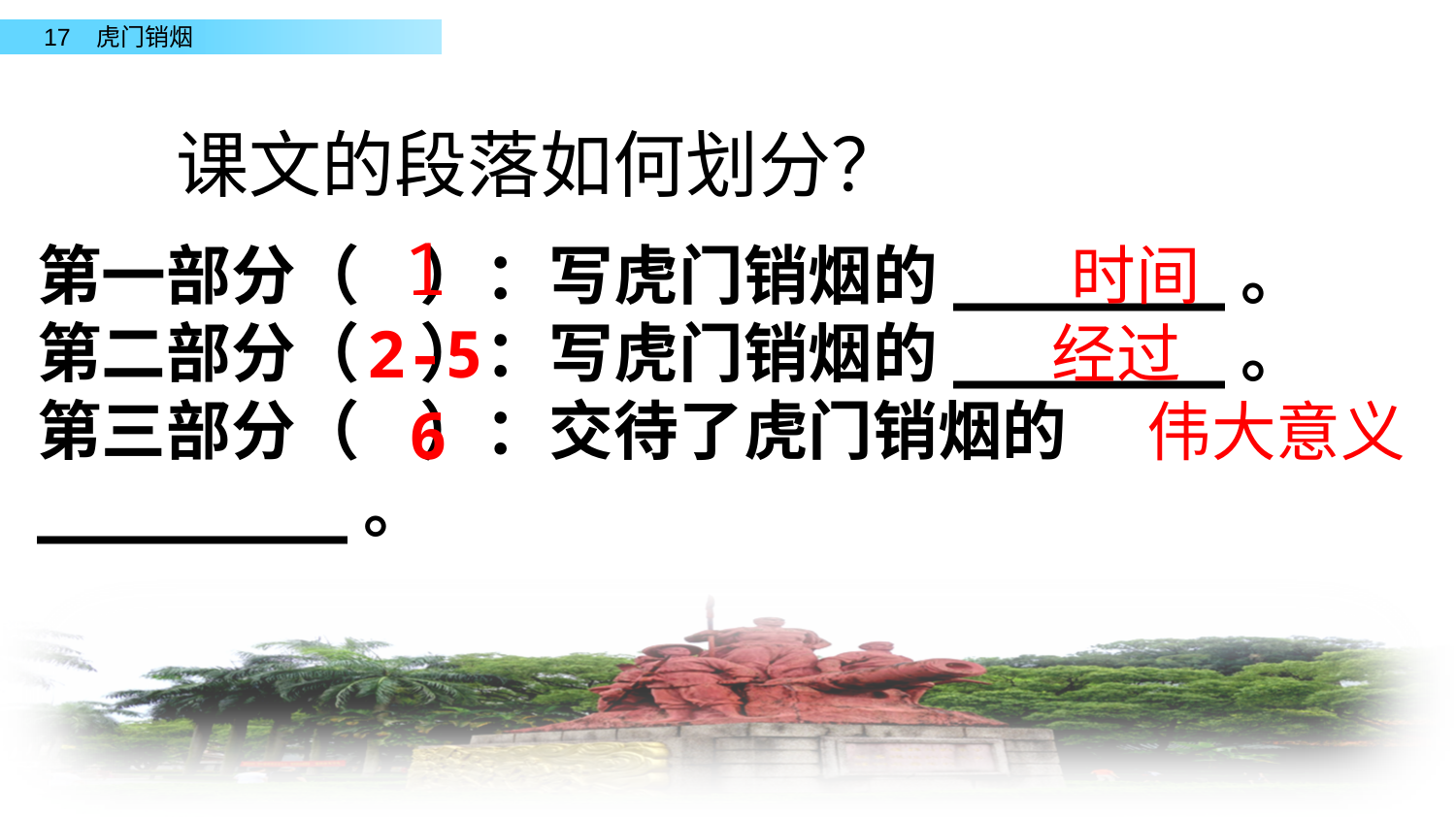

课文的段落如何划分？
1
第一部分（    ）：写虎门销烟的_______。
第二部分（    ）：写虎门销烟的_______。
第三部分（    ）：交待了虎门销烟的________。
时间
经过
2-5
伟大意义
6